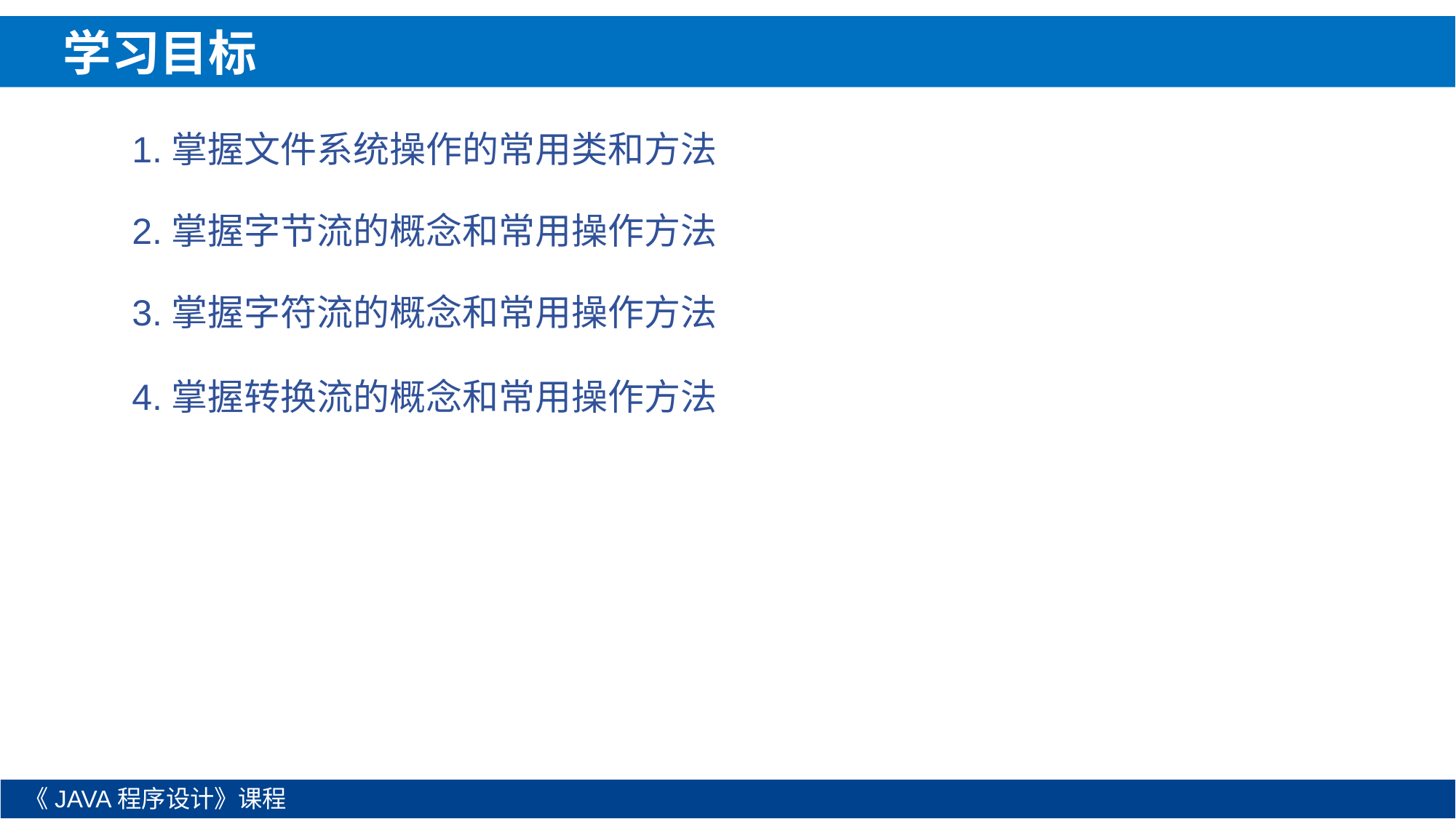

学习目标
1.掌握文件系统操作的常用类和方法
2.掌握字节流的概念和常用操作方法
3.掌握字符流的概念和常用操作方法
4.掌握转换流的概念和常用操作方法
《JAVA程序设计》课程